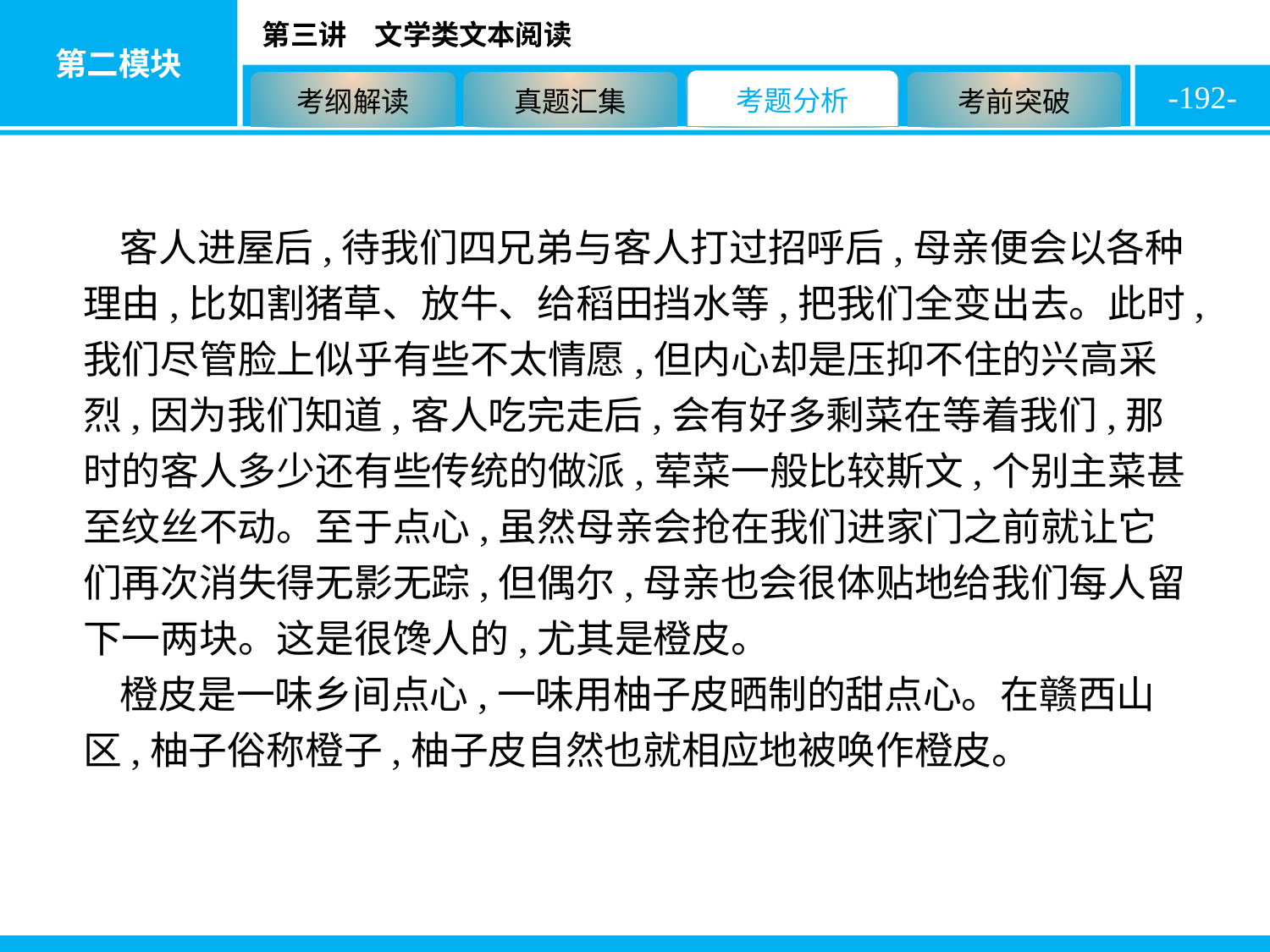

-192-
客人进屋后,待我们四兄弟与客人打过招呼后,母亲便会以各种理由,比如割猪草、放牛、给稻田挡水等,把我们全变出去。此时,我们尽管脸上似乎有些不太情愿,但内心却是压抑不住的兴高采烈,因为我们知道,客人吃完走后,会有好多剩菜在等着我们,那时的客人多少还有些传统的做派,荤菜一般比较斯文,个别主菜甚至纹丝不动。至于点心,虽然母亲会抢在我们进家门之前就让它们再次消失得无影无踪,但偶尔,母亲也会很体贴地给我们每人留下一两块。这是很馋人的,尤其是橙皮。
橙皮是一味乡间点心,一味用柚子皮晒制的甜点心。在赣西山区,柚子俗称橙子,柚子皮自然也就相应地被唤作橙皮。